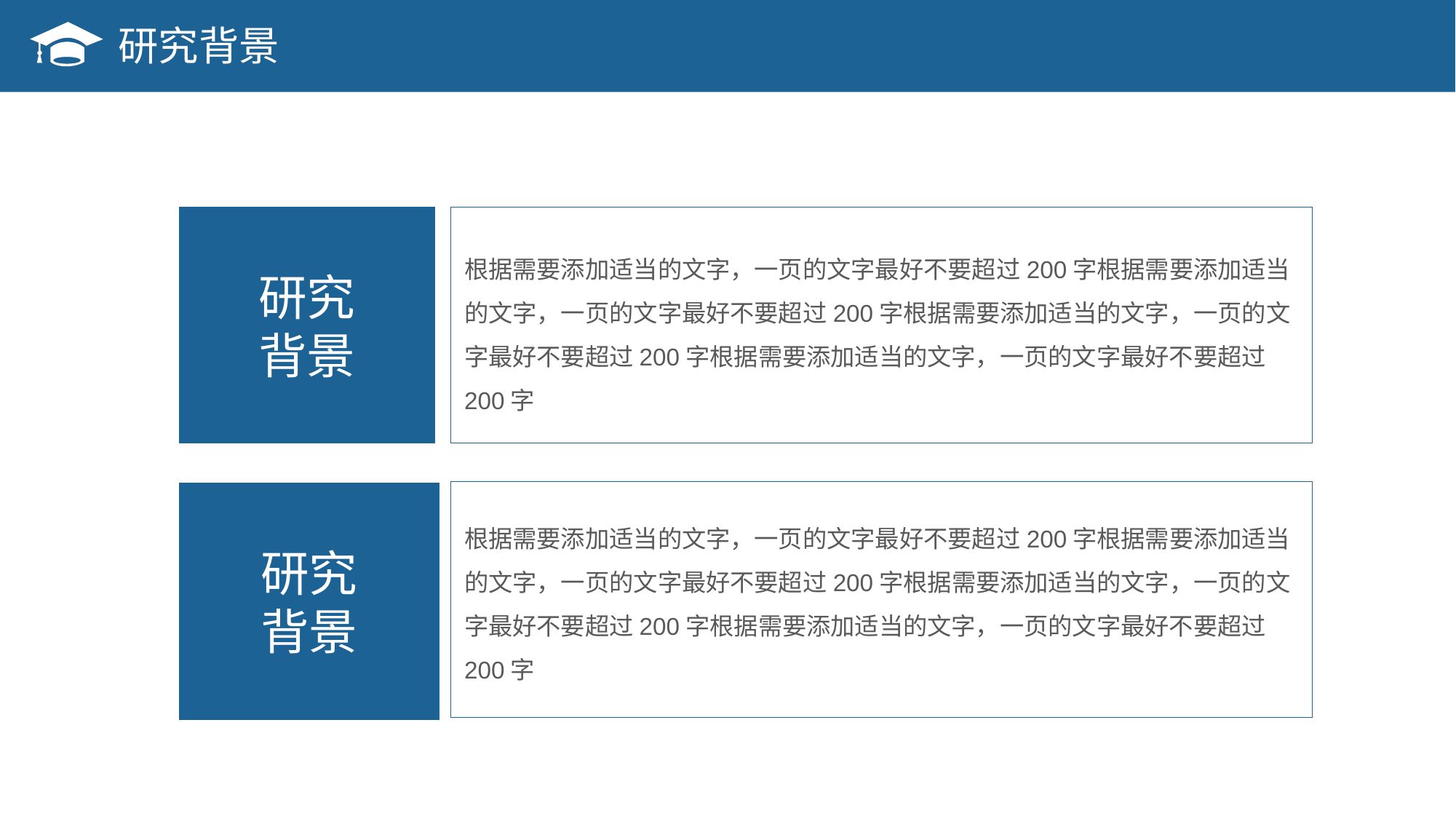

研究背景

研究
背景

根据需要添加适当的文字，一页的文字最好不要超过200字根据需要添加适当的文字，一页的文字最好不要超过200字根据需要添加适当的文字，一页的文字最好不要超过200字根据需要添加适当的文字，一页的文字最好不要超过200字

研究
背景
根据需要添加适当的文字，一页的文字最好不要超过200字根据需要添加适当的文字，一页的文字最好不要超过200字根据需要添加适当的文字，一页的文字最好不要超过200字根据需要添加适当的文字，一页的文字最好不要超过200字